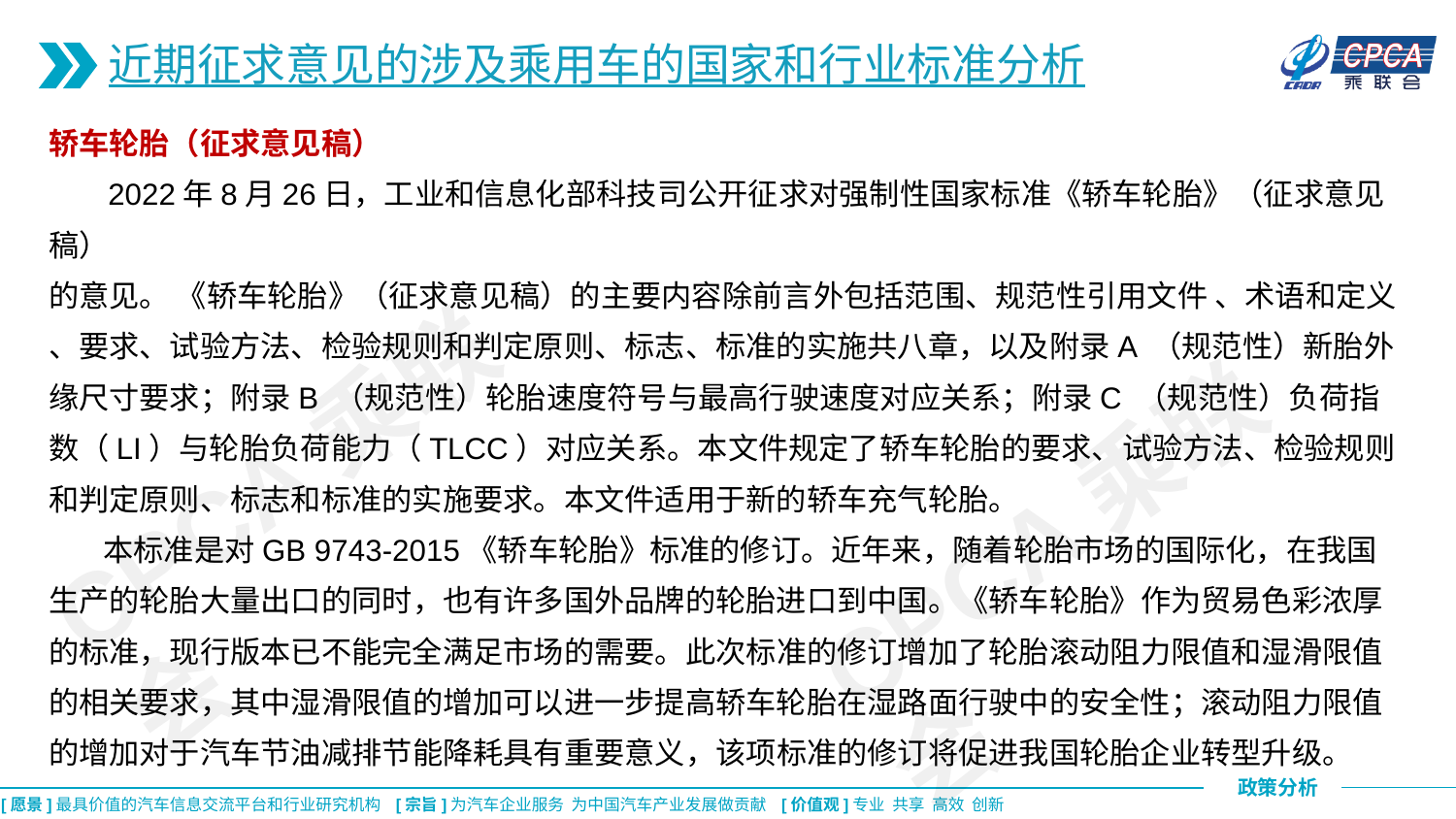

近期征求意见的涉及乘用车的国家和行业标准分析
轿车轮胎（征求意见稿）
       2022年8月26日，工业和信息化部科技司公开征求对强制性国家标准《轿车轮胎》（征求意见稿）
的意见。 《轿车轮胎》（征求意见稿）的主要内容除前言外包括范围、规范性引用文件 、术语和定义 、要求、试验方法、检验规则和判定原则、标志、标准的实施共八章，以及附录A （规范性）新胎外缘尺寸要求；附录B （规范性）轮胎速度符号与最高行驶速度对应关系；附录C （规范性）负荷指数（LI）与轮胎负荷能力（TLCC）对应关系。本文件规定了轿车轮胎的要求、试验方法、检验规则和判定原则、标志和标准的实施要求。本文件适用于新的轿车充气轮胎。
       本标准是对GB 9743-2015《轿车轮胎》标准的修订。近年来，随着轮胎市场的国际化，在我国生产的轮胎大量出口的同时，也有许多国外品牌的轮胎进口到中国。《轿车轮胎》作为贸易色彩浓厚的标准，现行版本已不能完全满足市场的需要。此次标准的修订增加了轮胎滚动阻力限值和湿滑限值的相关要求，其中湿滑限值的增加可以进一步提高轿车轮胎在湿路面行驶中的安全性；滚动阻力限值的增加对于汽车节油减排节能降耗具有重要意义，该项标准的修订将促进我国轮胎企业转型升级。
CPCA乘联会
CPCA乘联会